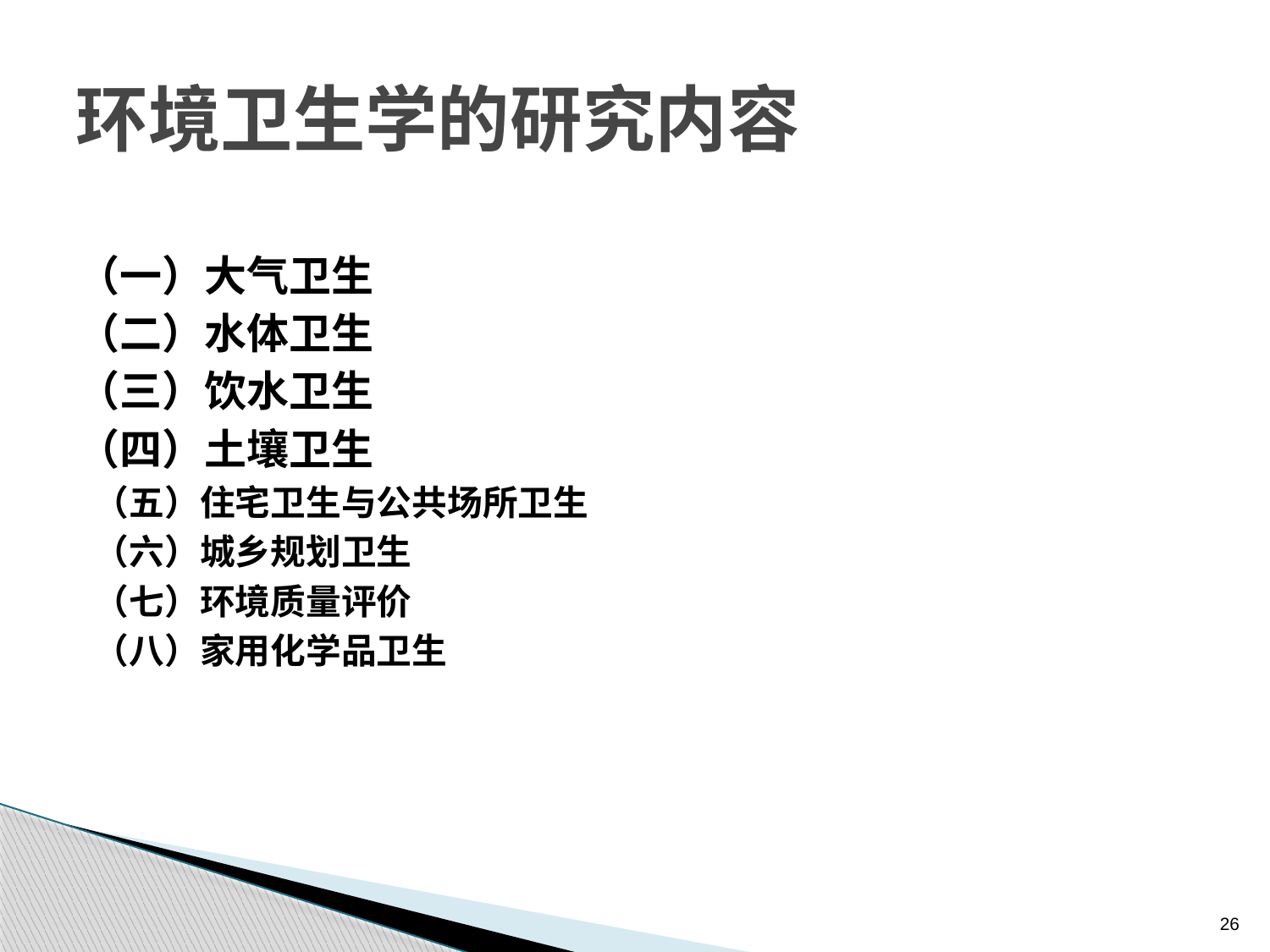

# 环境卫生学的研究内容

（一）大气卫生
（二）水体卫生
（三）饮水卫生
（四）土壤卫生
 （五）住宅卫生与公共场所卫生
 （六）城乡规划卫生
 （七）环境质量评价
 （八）家用化学品卫生

26